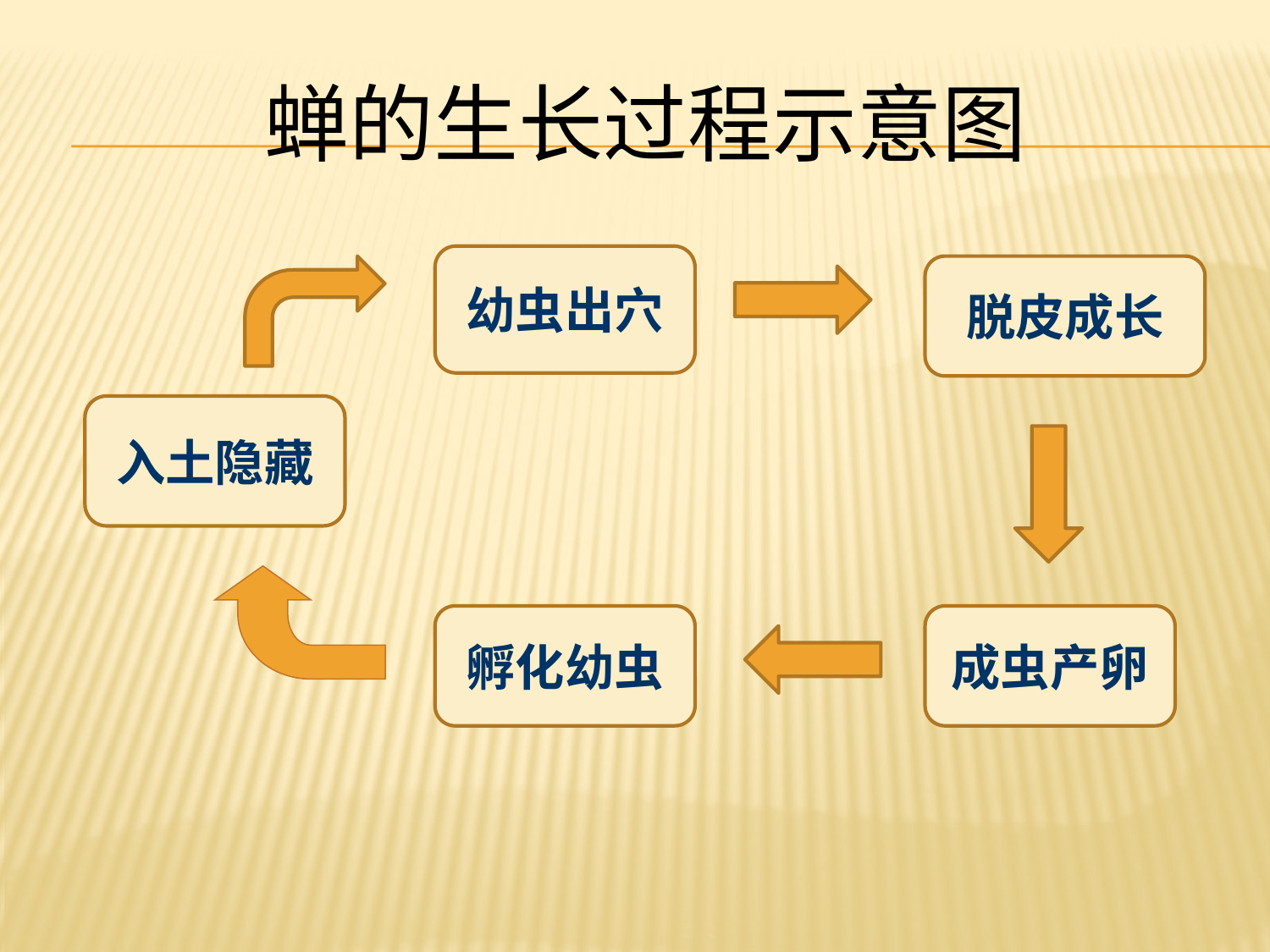

# 蝉的生长过程示意图
幼虫出穴

脱皮成长

入土隐藏

孵化幼虫
成虫产卵